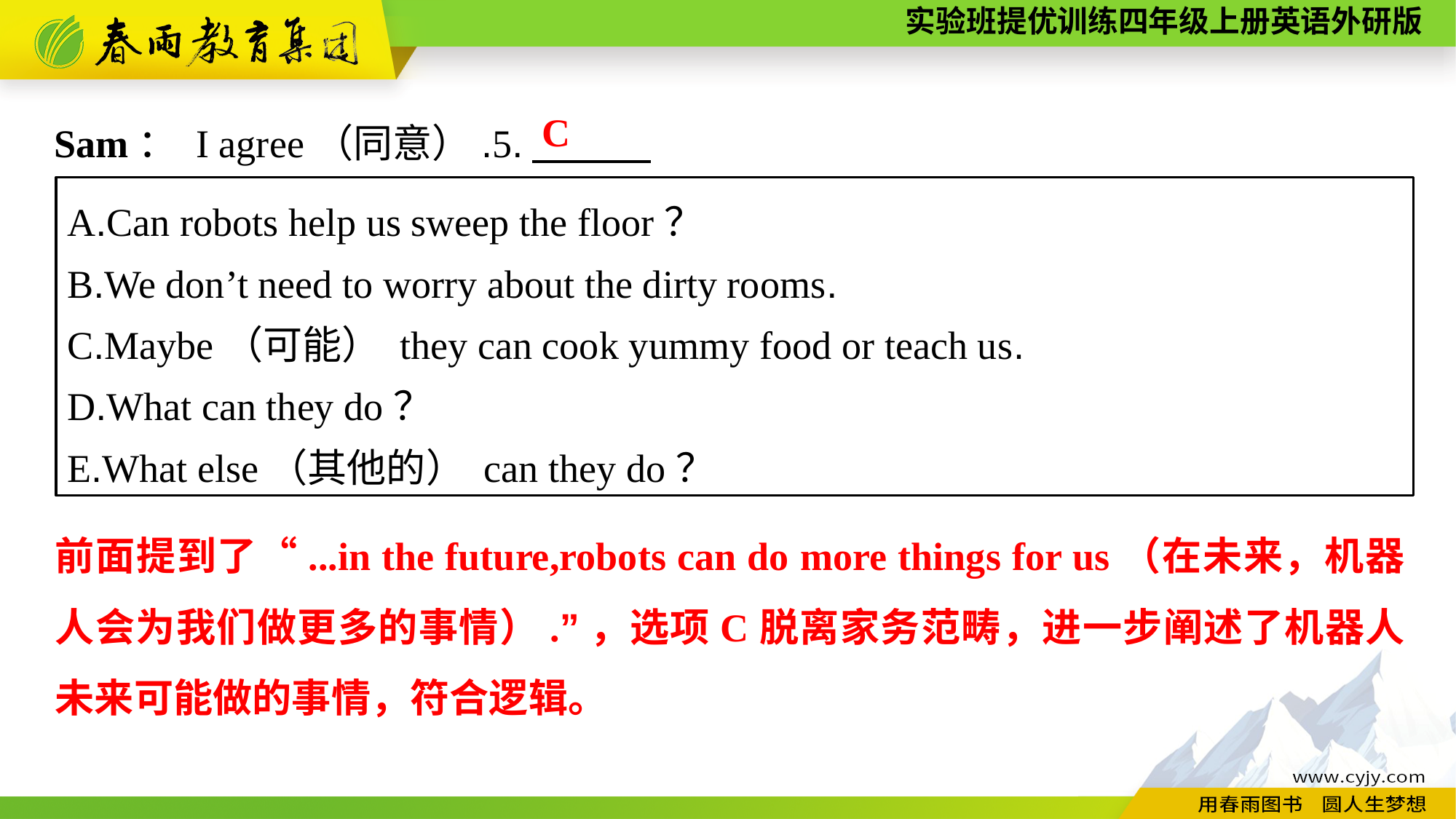

Sam： I agree（同意）.5.　　　.
C
A.Can robots help us sweep the floor？
B.We don’t need to worry about the dirty rooms.
C.Maybe（可能） they can cook yummy food or teach us.
D.What can they do？
E.What else（其他的） can they do？
前面提到了“...in the future,robots can do more things for us（在未来，机器人会为我们做更多的事情）.”，选项C脱离家务范畴，进一步阐述了机器人未来可能做的事情，符合逻辑。